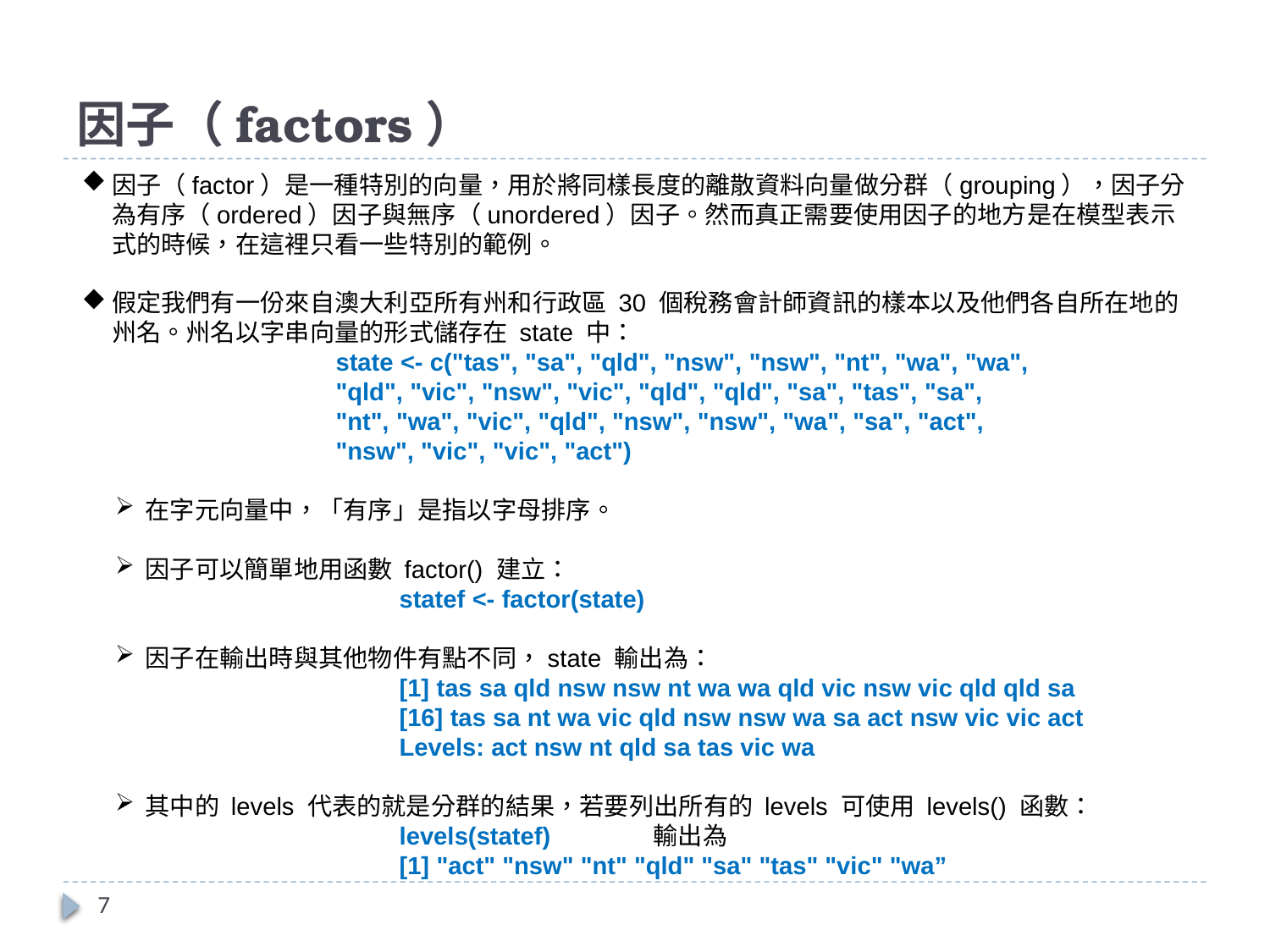

# 因子（factors）
因子（factor）是一種特別的向量，用於將同樣長度的離散資料向量做分群（grouping），因子分為有序（ordered）因子與無序（unordered）因子。然而真正需要使用因子的地方是在模型表示式的時候，在這裡只看一些特別的範例。

假定我們有一份來自澳大利亞所有州和行政區 30 個稅務會計師資訊的樣本以及他們各自所在地的州名。州名以字串向量的形式儲存在 state 中：
		state <- c("tas", "sa", "qld", "nsw", "nsw", "nt", "wa", "wa",
		"qld", "vic", "nsw", "vic", "qld", "qld", "sa", "tas", "sa",
		"nt", "wa", "vic", "qld", "nsw", "nsw", "wa", "sa", "act",
		"nsw", "vic", "vic", "act")

在字元向量中，「有序」是指以字母排序。

因子可以簡單地用函數 factor() 建立：
		statef <- factor(state)

因子在輸出時與其他物件有點不同，state 輸出為：
		[1] tas sa qld nsw nsw nt wa wa qld vic nsw vic qld qld sa
		[16] tas sa nt wa vic qld nsw nsw wa sa act nsw vic vic act
		Levels: act nsw nt qld sa tas vic wa

其中的 levels 代表的就是分群的結果，若要列出所有的 levels 可使用 levels() 函數：
		levels(statef)	輸出為
		[1] "act" "nsw" "nt" "qld" "sa" "tas" "vic" "wa”
7